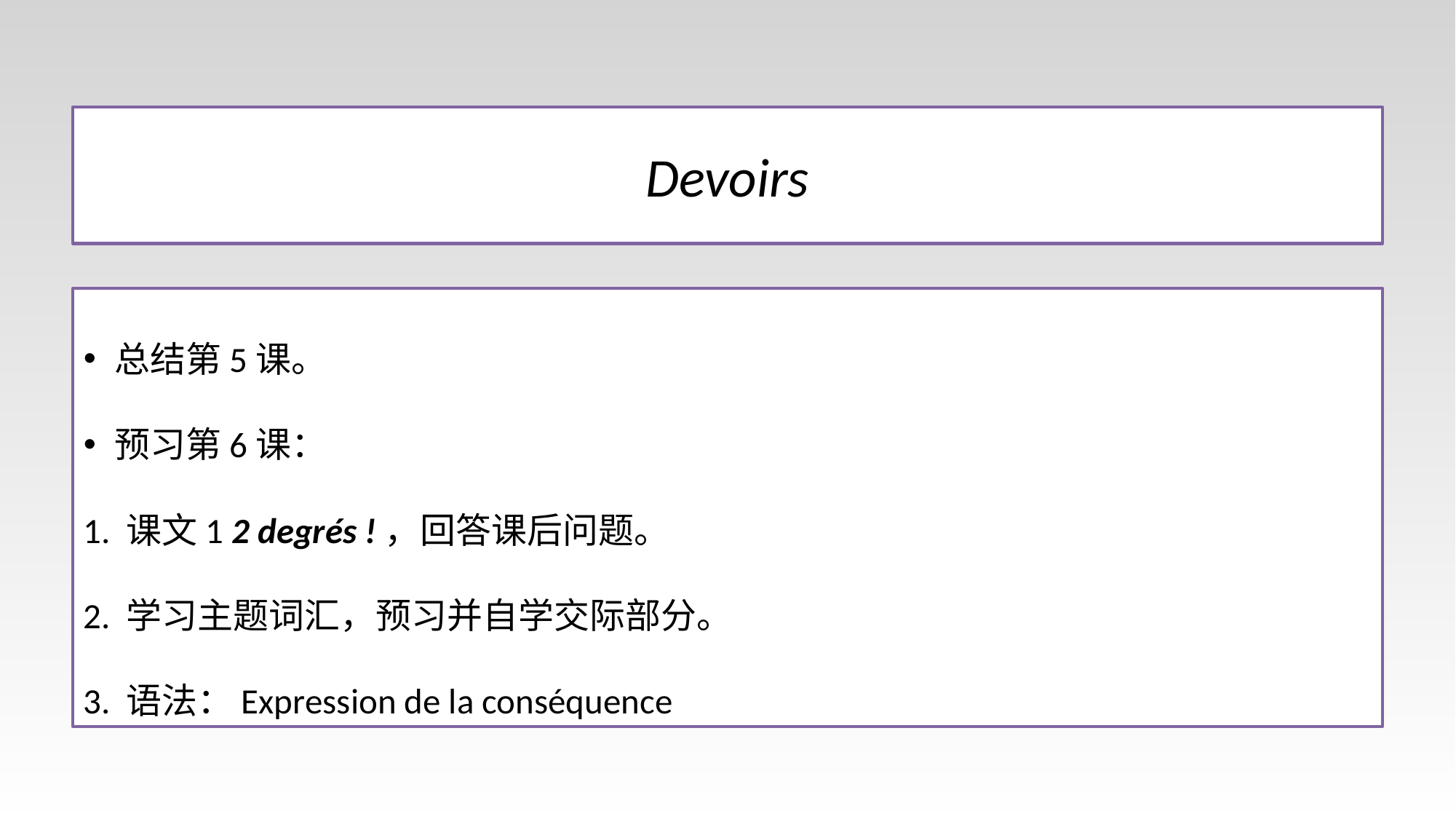

# Devoirs
总结第5课。
预习第6课：
1. 课文1 2 degrés !，回答课后问题。
2. 学习主题词汇，预习并自学交际部分。
3. 语法：Expression de la conséquence